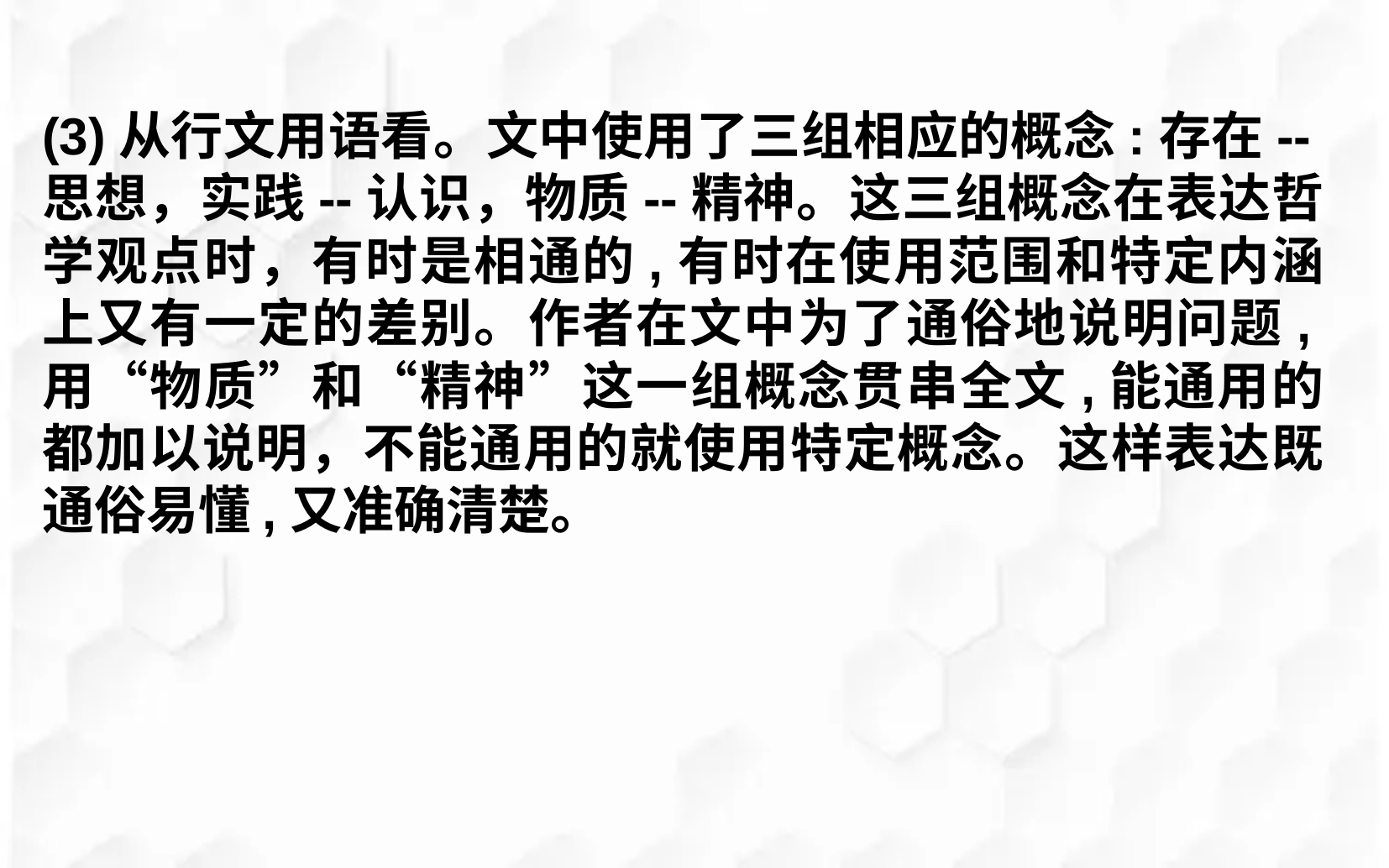

(3)从行文用语看。文中使用了三组相应的概念:存在--思想，实践--认识，物质--精神。这三组概念在表达哲学观点时，有时是相通的,有时在使用范围和特定内涵上又有一定的差别。作者在文中为了通俗地说明问题,用“物质”和“精神”这一组概念贯串全文,能通用的都加以说明，不能通用的就使用特定概念。这样表达既通俗易懂,又准确清楚。